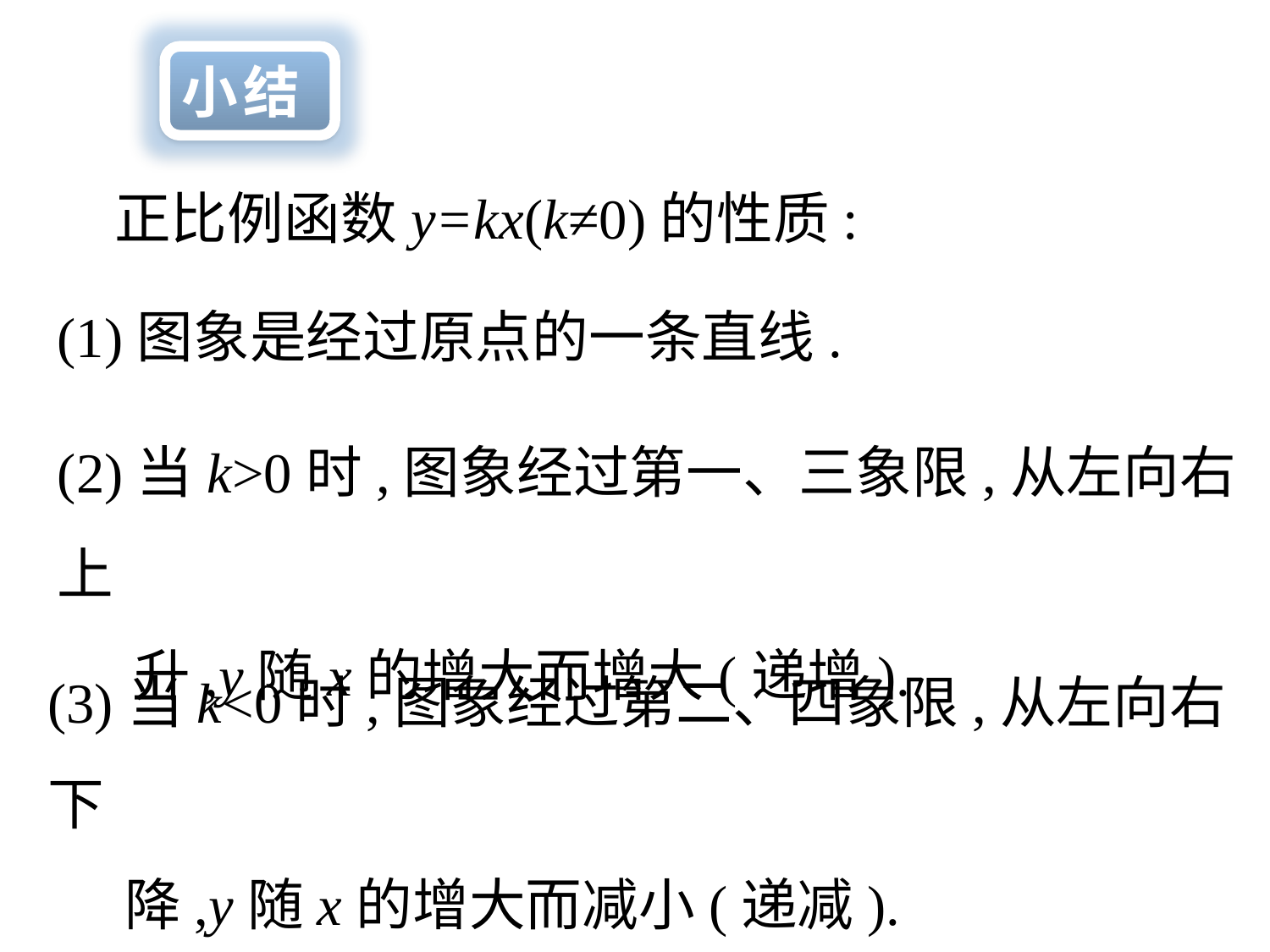

小结
     正比例函数y=kx(k≠0)的性质:
(1)图象是经过原点的一条直线.
(2)当k>0时,图象经过第一、三象限,从左向右上
     升,y随x的增大而增大(递增).
(3)当k<0时,图象经过第二、四象限,从左向右下
     降,y随x的增大而减小(递减).